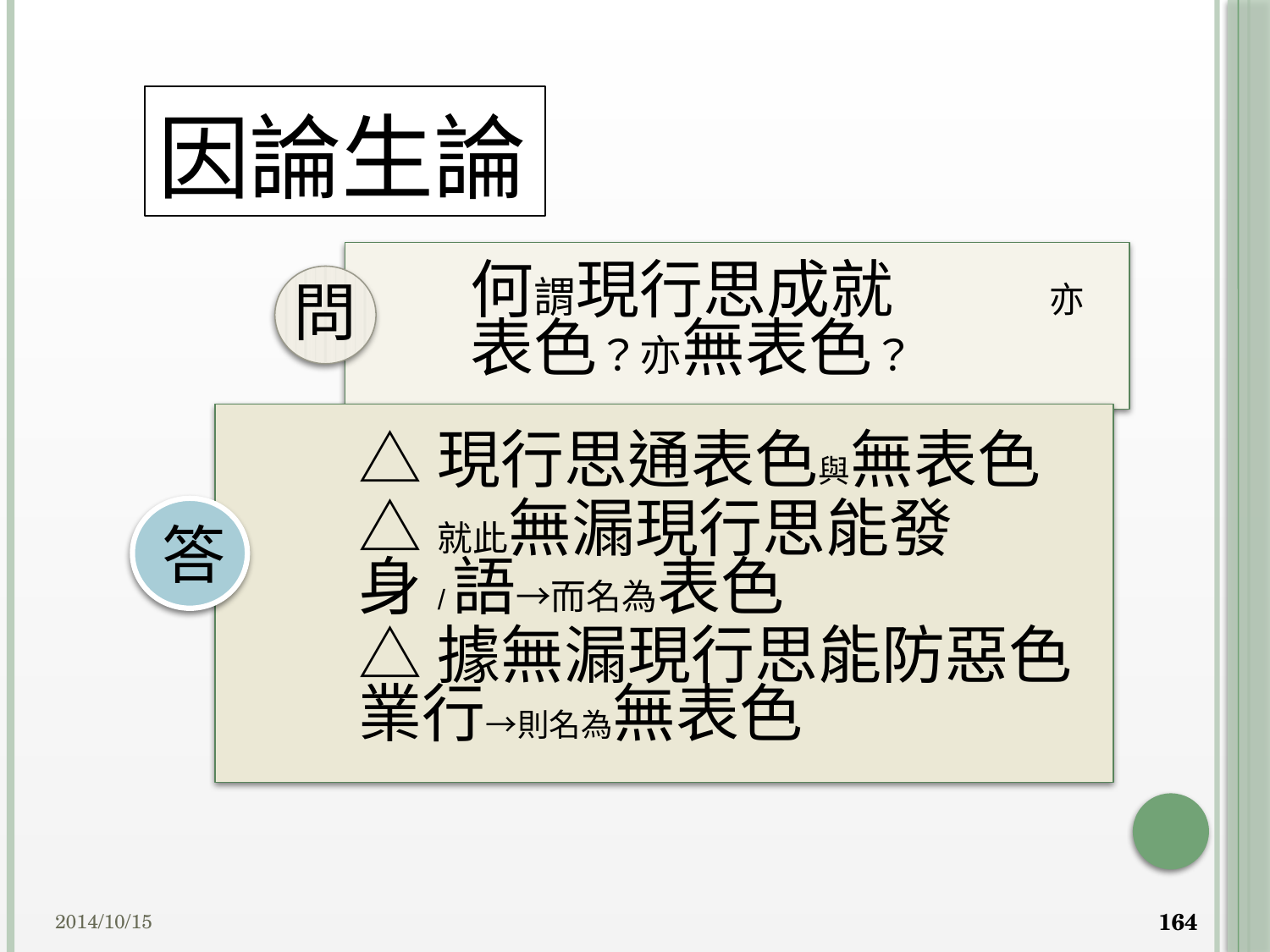

# 因論生論
何謂現行思成就           亦表色？亦無表色？
△現行思通表色與無表色
△就此無漏現行思能發身/語→而名為表色
△據無漏現行思能防惡色業行→則名為無表色
問
答
2014/10/15
164